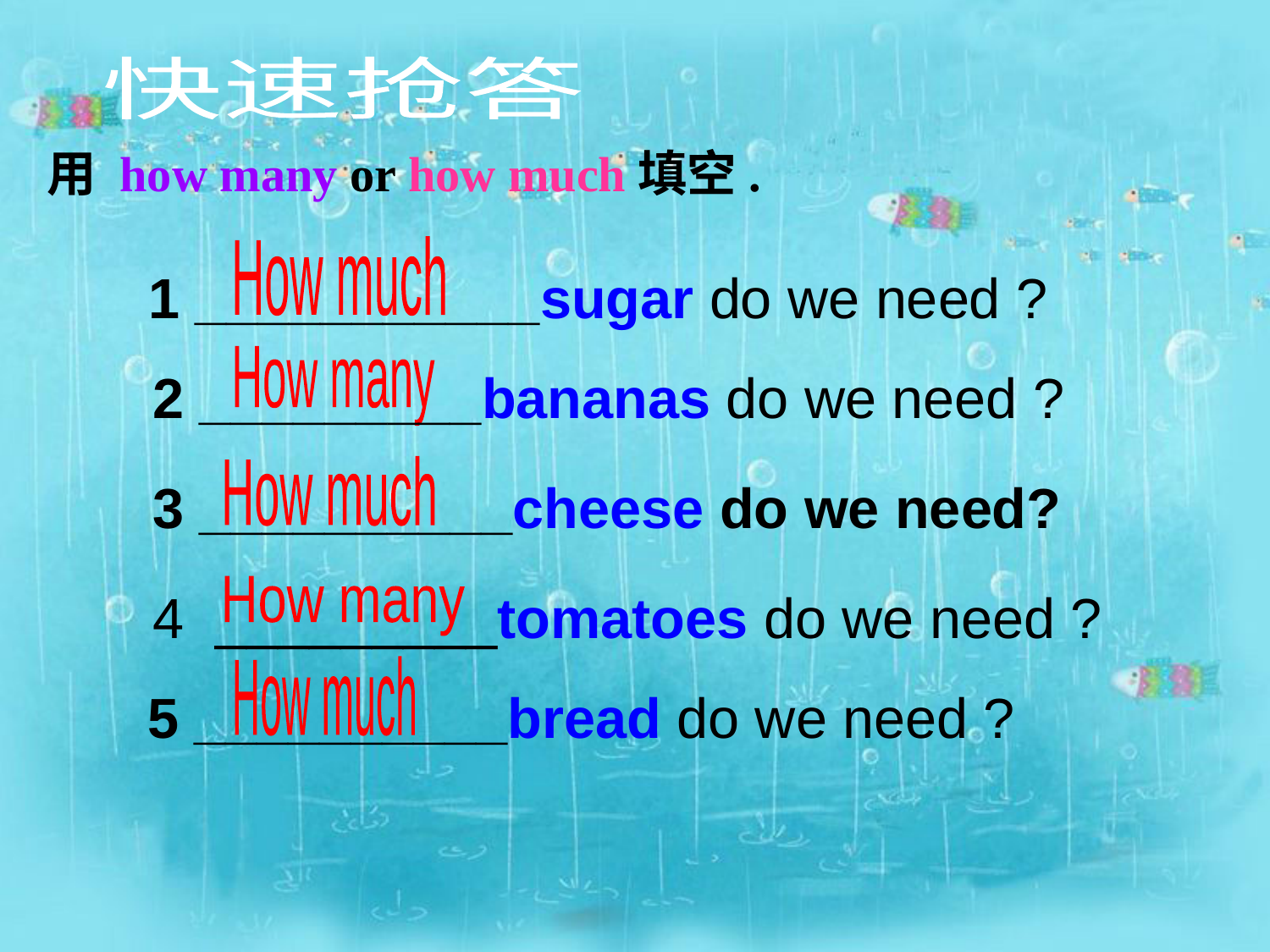

快速抢答
用 how many or how much填空.

How much
  1 ___________sugar do we need ?

How many
 2 _________bananas do we need ?

How much
 3 __________cheese do we need?
 4  _________tomatoes do we need ?

How many
How much
5 __________bread do we need ?